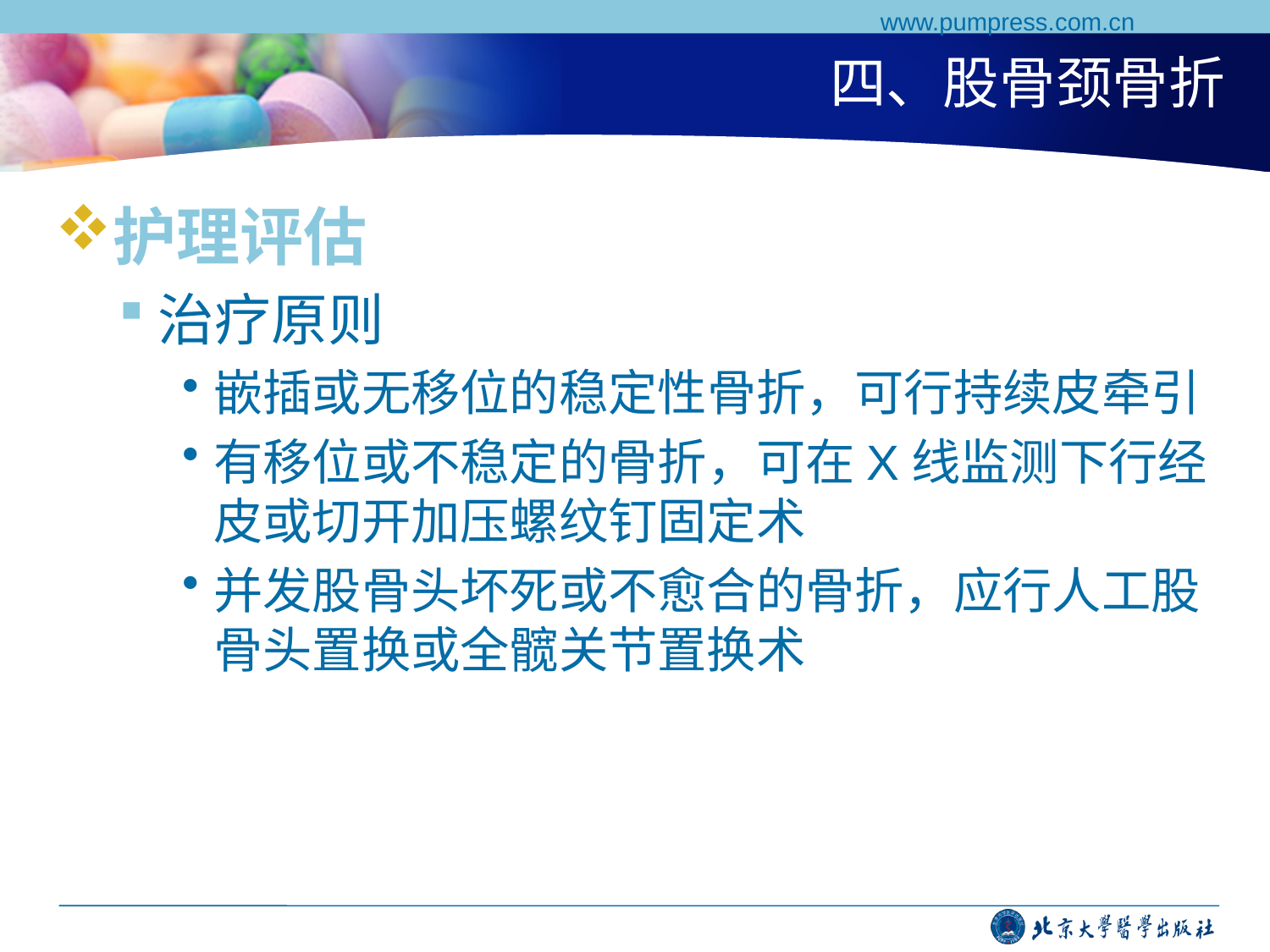

www.pumpress.com.cn
# 四、股骨颈骨折
护理评估
治疗原则
嵌插或无移位的稳定性骨折，可行持续皮牵引
有移位或不稳定的骨折，可在X线监测下行经皮或切开加压螺纹钉固定术
并发股骨头坏死或不愈合的骨折，应行人工股骨头置换或全髋关节置换术